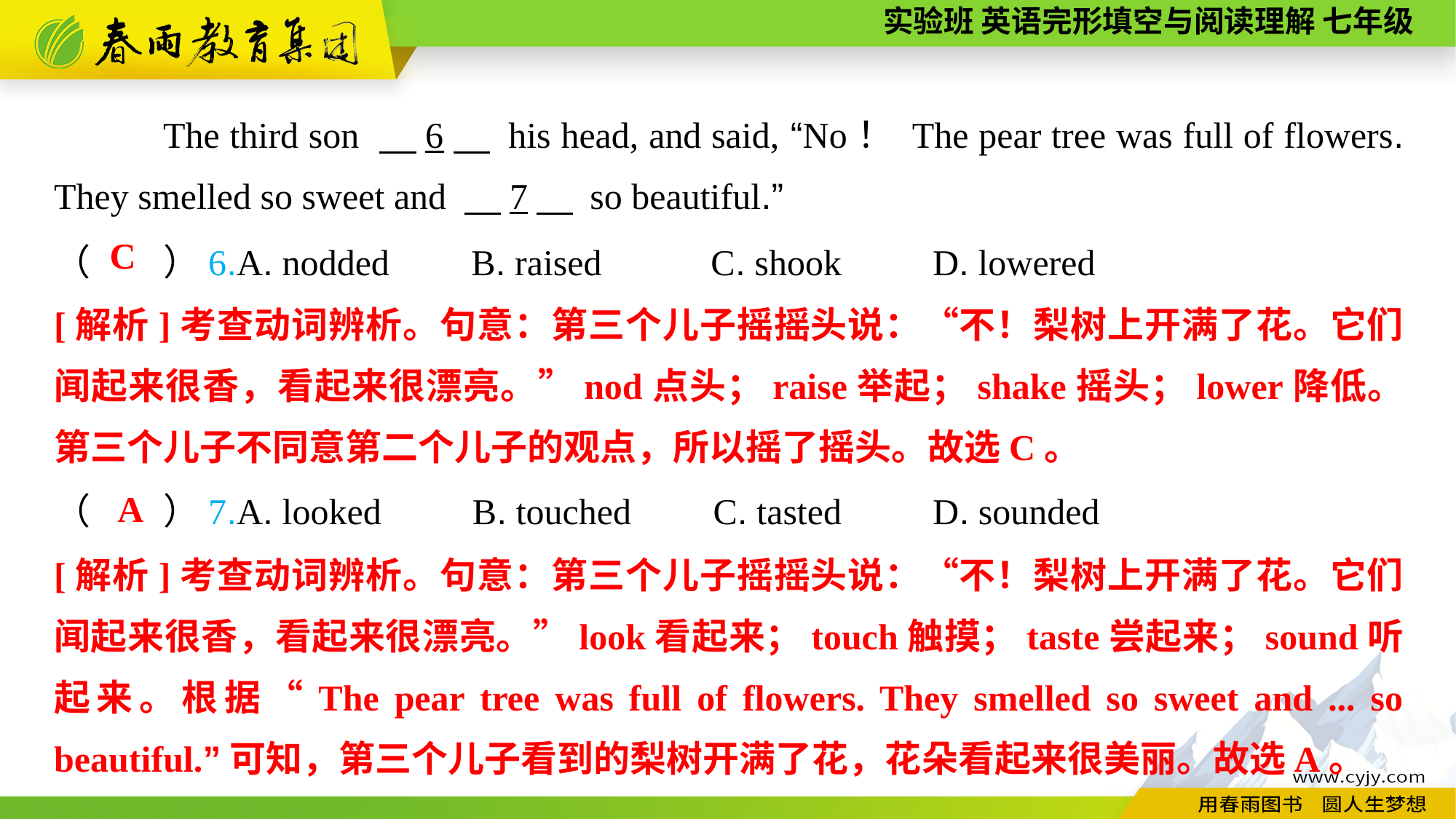

The third son 　6　 his head, and said, “No！ The pear tree was full of flowers. They smelled so sweet and 　7　 so beautiful.”
C
（　　）6.A. nodded         B. raised            C. shook          D. lowered
[解析]考查动词辨析。句意：第三个儿子摇摇头说：“不！梨树上开满了花。它们闻起来很香，看起来很漂亮。”nod点头；raise举起；shake摇头；lower降低。第三个儿子不同意第二个儿子的观点，所以摇了摇头。故选C。
A
（　　）7.A. looked          B. touched         C. tasted          D. sounded
[解析]考查动词辨析。句意：第三个儿子摇摇头说：“不！梨树上开满了花。它们闻起来很香，看起来很漂亮。”look看起来；touch触摸；taste尝起来；sound听起来。根据“The pear tree was full of flowers. They smelled so sweet and ... so beautiful.”可知，第三个儿子看到的梨树开满了花，花朵看起来很美丽。故选A。